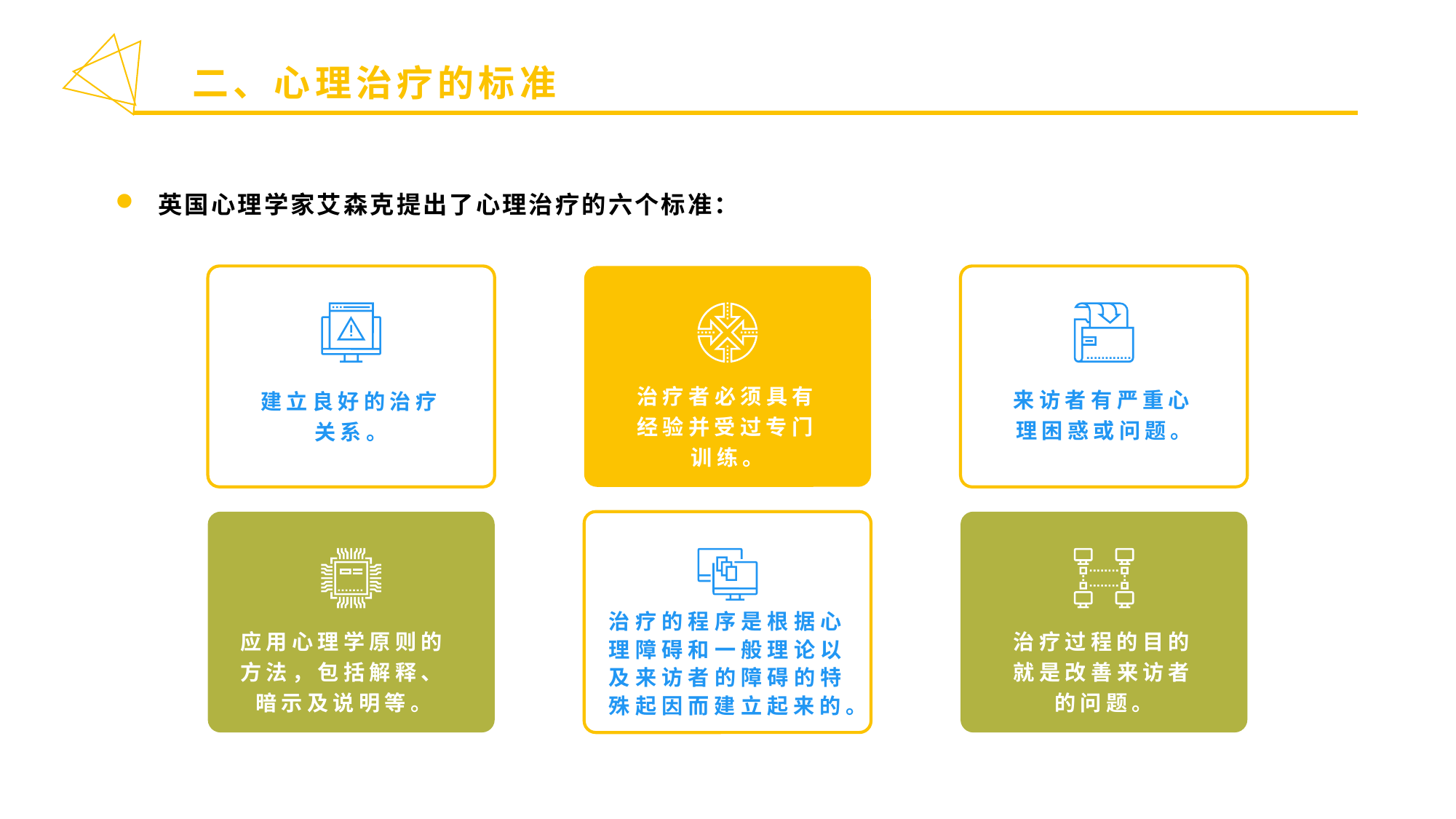

二、心理治疗的标准
英国心理学家艾森克提出了心理治疗的六个标准：

治疗者必须具有经验并受过专门训练。
来访者有严重心理困惑或问题。
建立良好的治疗关系。

治疗的程序是根据心理障碍和一般理论以及来访者的障碍的特殊起因而建立起来的。
治疗过程的目的就是改善来访者的问题。
应用心理学原则的方法，包括解释、暗示及说明等。